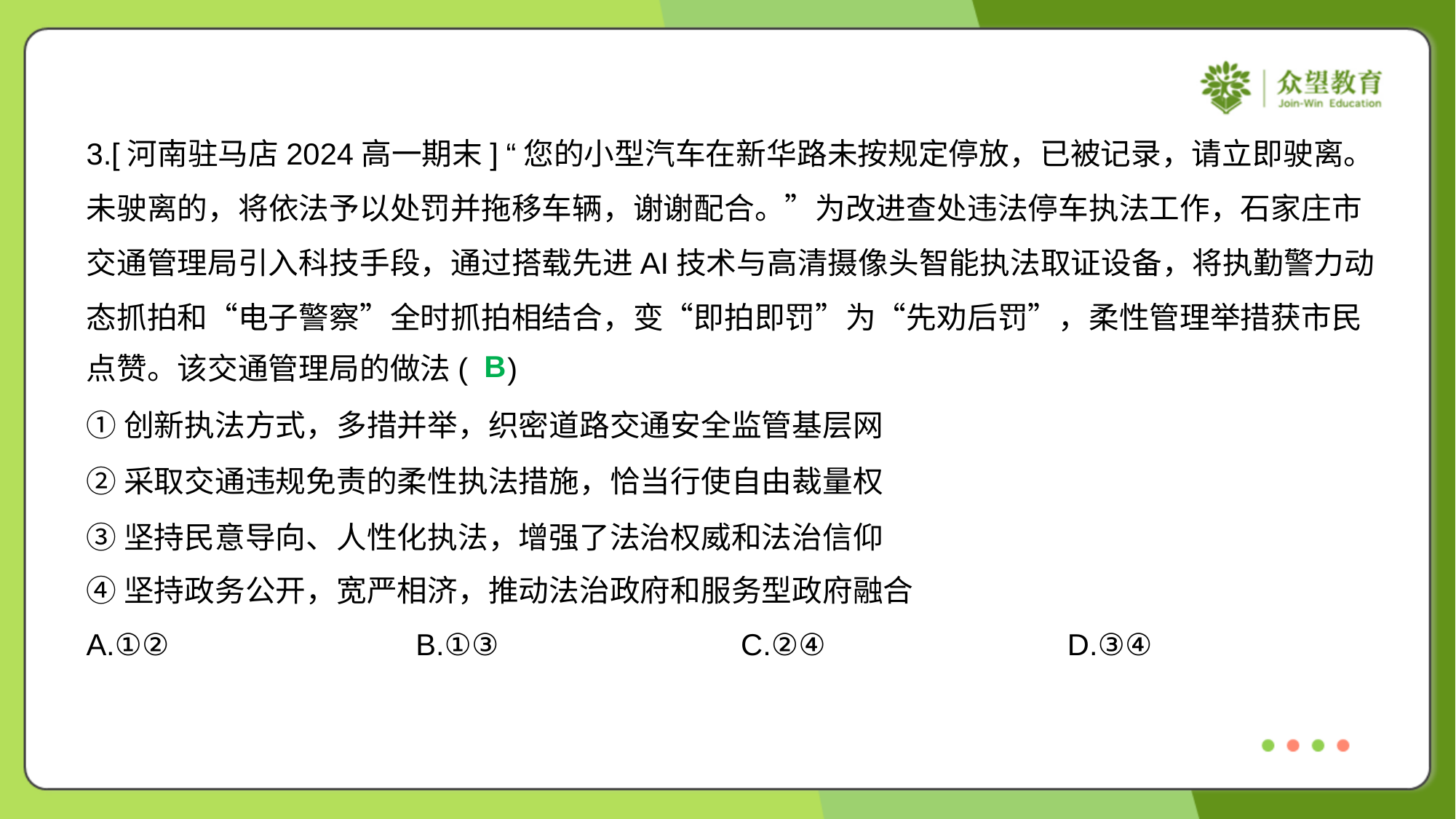

3.[河南驻马店2024高一期末] “您的小型汽车在新华路未按规定停放，已被记录，请立即驶离。
未驶离的，将依法予以处罚并拖移车辆，谢谢配合。”为改进查处违法停车执法工作，石家庄市
交通管理局引入科技手段，通过搭载先进AI技术与高清摄像头智能执法取证设备，将执勤警力动
态抓拍和“电子警察”全时抓拍相结合，变“即拍即罚”为“先劝后罚”，柔性管理举措获市民
点赞。该交通管理局的做法(     )
B
①创新执法方式，多措并举，织密道路交通安全监管基层网
②采取交通违规免责的柔性执法措施，恰当行使自由裁量权
③坚持民意导向、人性化执法，增强了法治权威和法治信仰
④坚持政务公开，宽严相济，推动法治政府和服务型政府融合
A.①②	B.①③	C.②④	D.③④